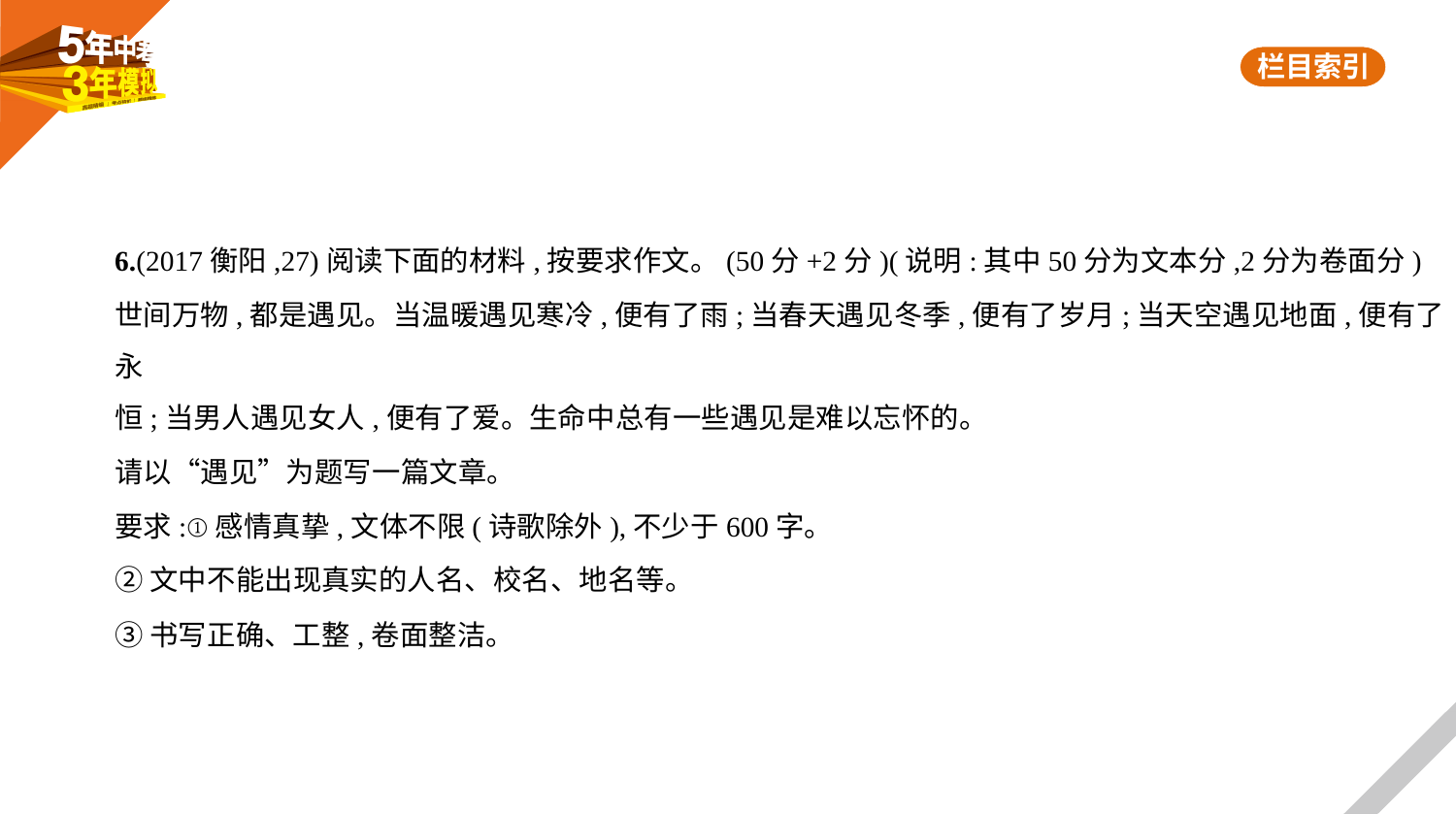

6.(2017衡阳,27)阅读下面的材料,按要求作文。(50分+2分)(说明:其中50分为文本分,2分为卷面分)
世间万物,都是遇见。当温暖遇见寒冷,便有了雨;当春天遇见冬季,便有了岁月;当天空遇见地面,便有了永
恒;当男人遇见女人,便有了爱。生命中总有一些遇见是难以忘怀的。
请以“遇见”为题写一篇文章。
要求:①感情真挚,文体不限(诗歌除外),不少于600字。
②文中不能出现真实的人名、校名、地名等。
③书写正确、工整,卷面整洁。